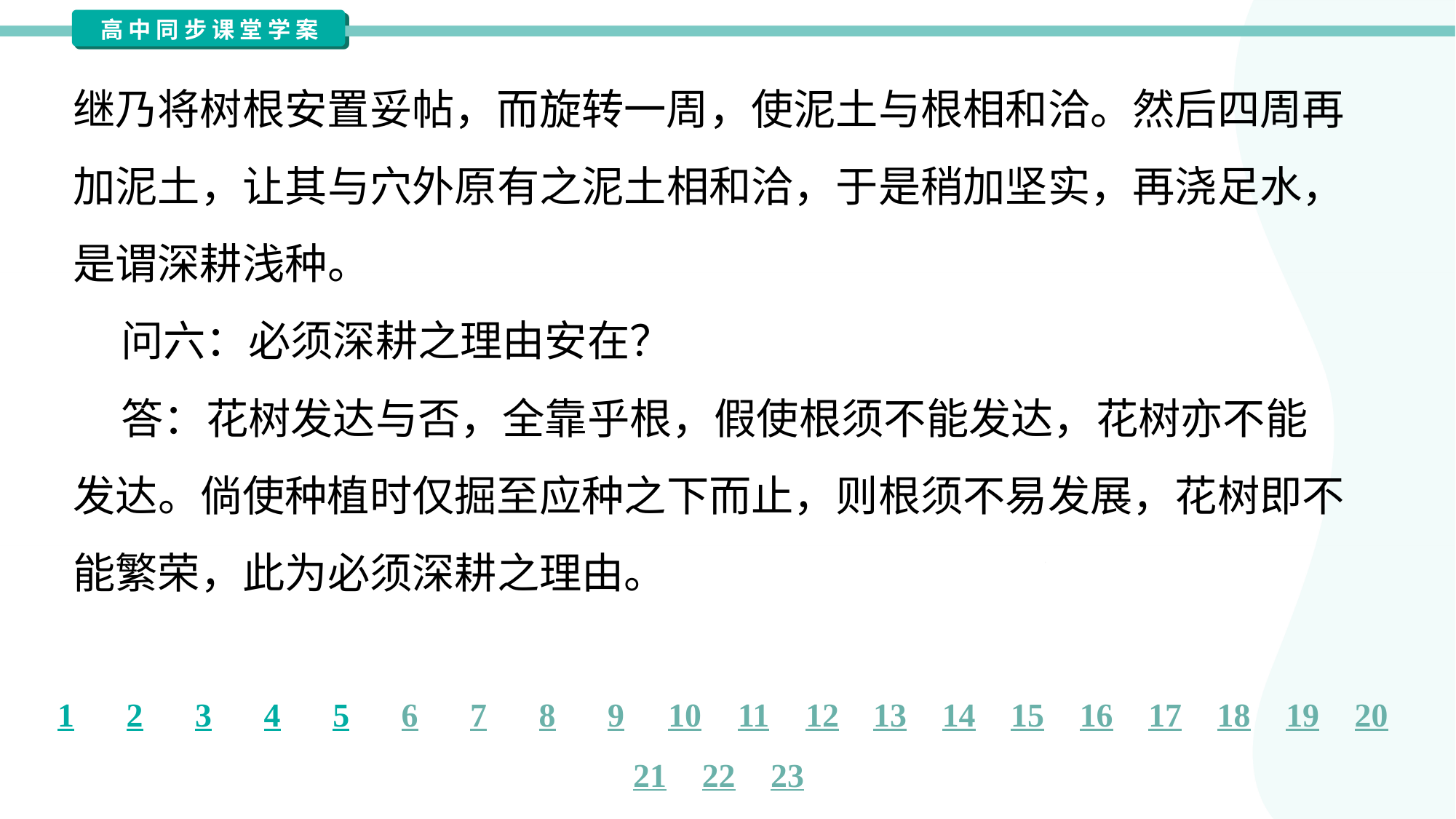

继乃将树根安置妥帖，而旋转一周，使泥土与根相和洽。然后四周再
加泥土，让其与穴外原有之泥土相和洽，于是稍加坚实，再浇足水，
是谓深耕浅种。
    问六：必须深耕之理由安在？
    答：花树发达与否，全靠乎根，假使根须不能发达，花树亦不能
发达。倘使种植时仅掘至应种之下而止，则根须不易发展，花树即不
能繁荣，此为必须深耕之理由。